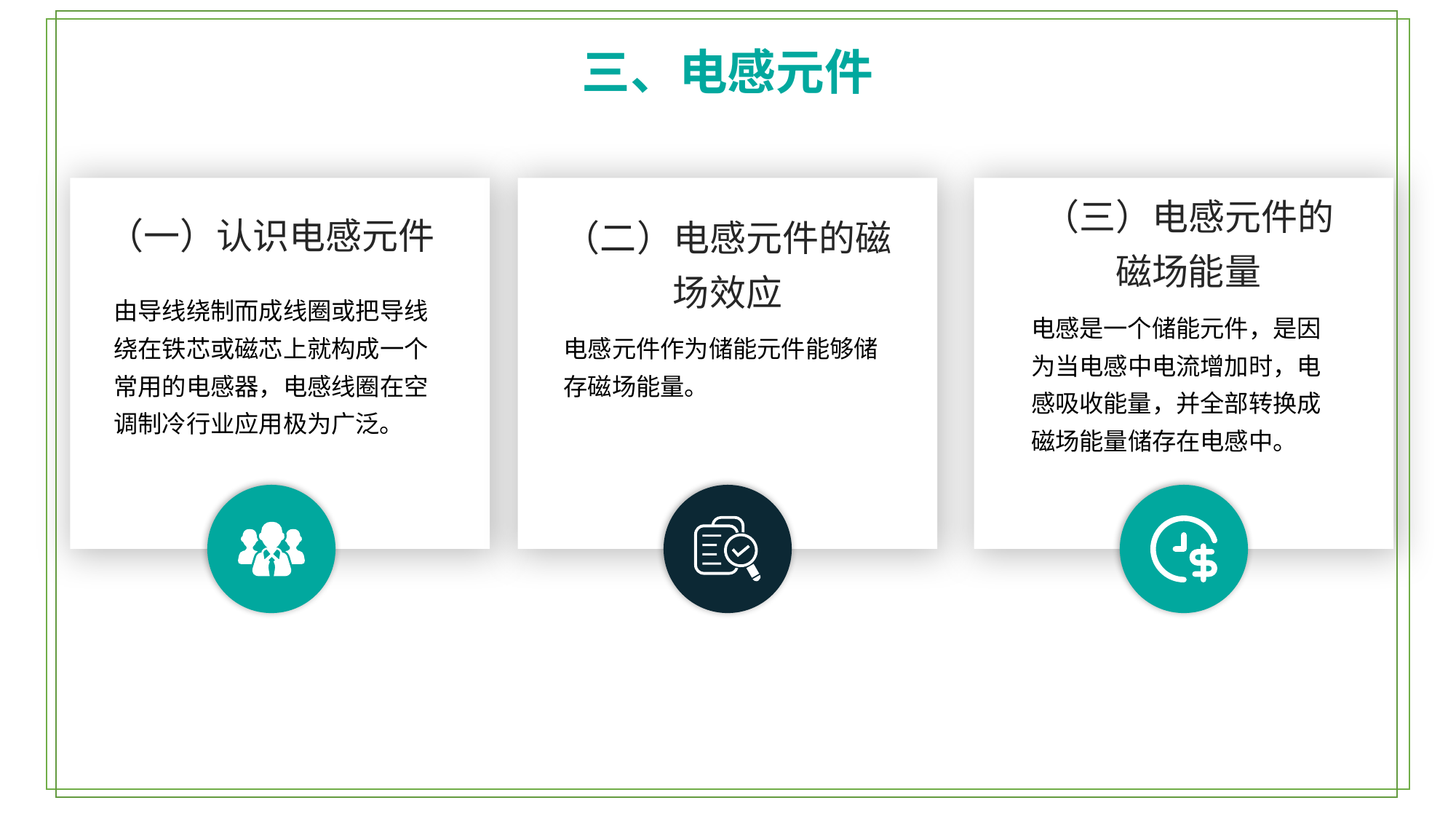

三、电感元件
（三）电感元件的磁场能量
电感是一个储能元件，是因为当电感中电流增加时，电感吸收能量，并全部转换成
磁场能量储存在电感中。

（一）认识电感元件
由导线绕制而成线圈或把导线绕在铁芯或磁芯上就构成一个常用的电感器，电感线圈在空调制冷行业应用极为广泛。
（二）电感元件的磁场效应
电感元件作为储能元件能够储存磁场能量。